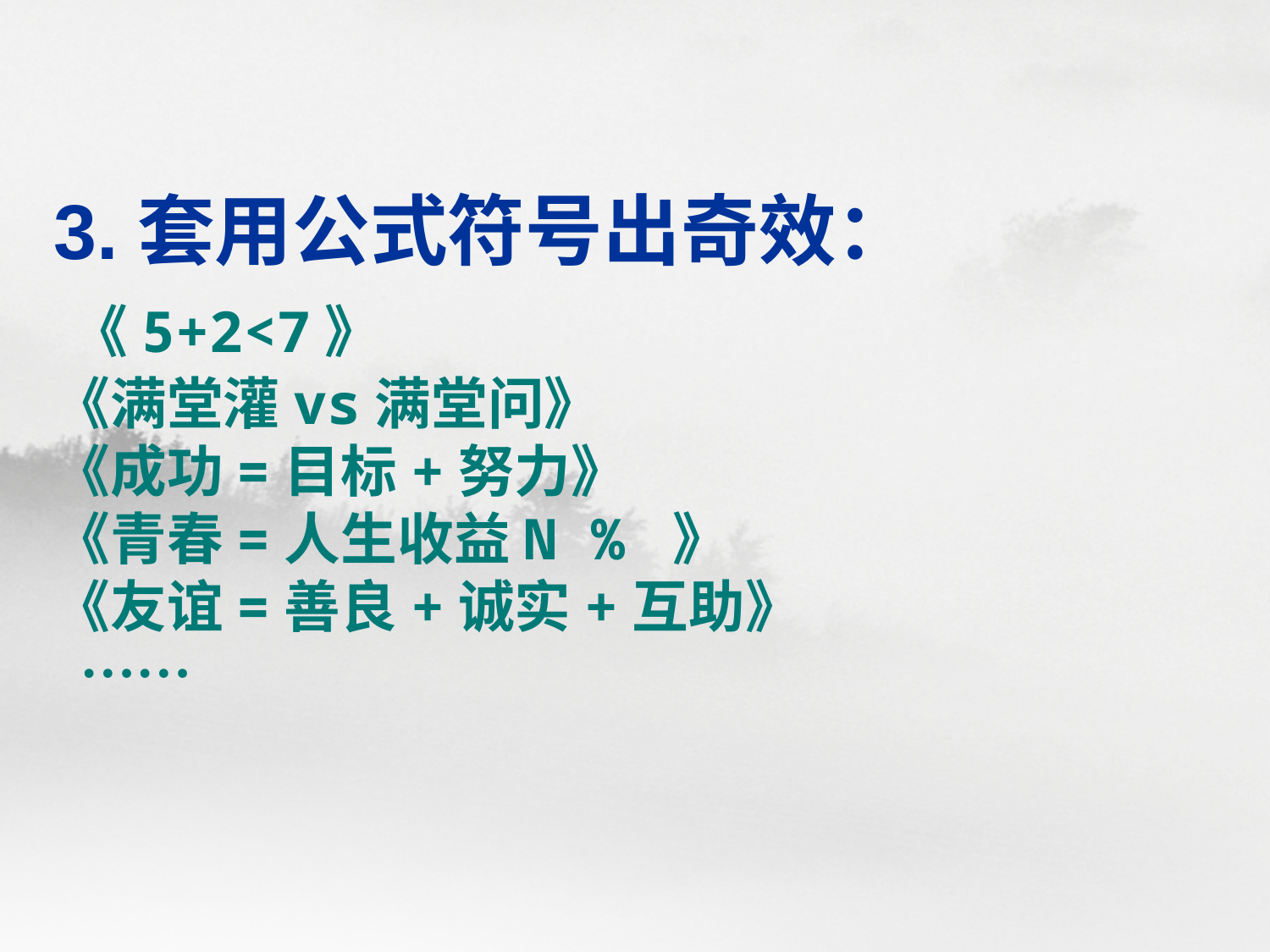

# 3.套用公式符号出奇效： 《5+2<7》 《满堂灌vs满堂问》 《成功=目标+努力》 《青春=人生收益N % 》 《友谊=善良+诚实+互助》 ……